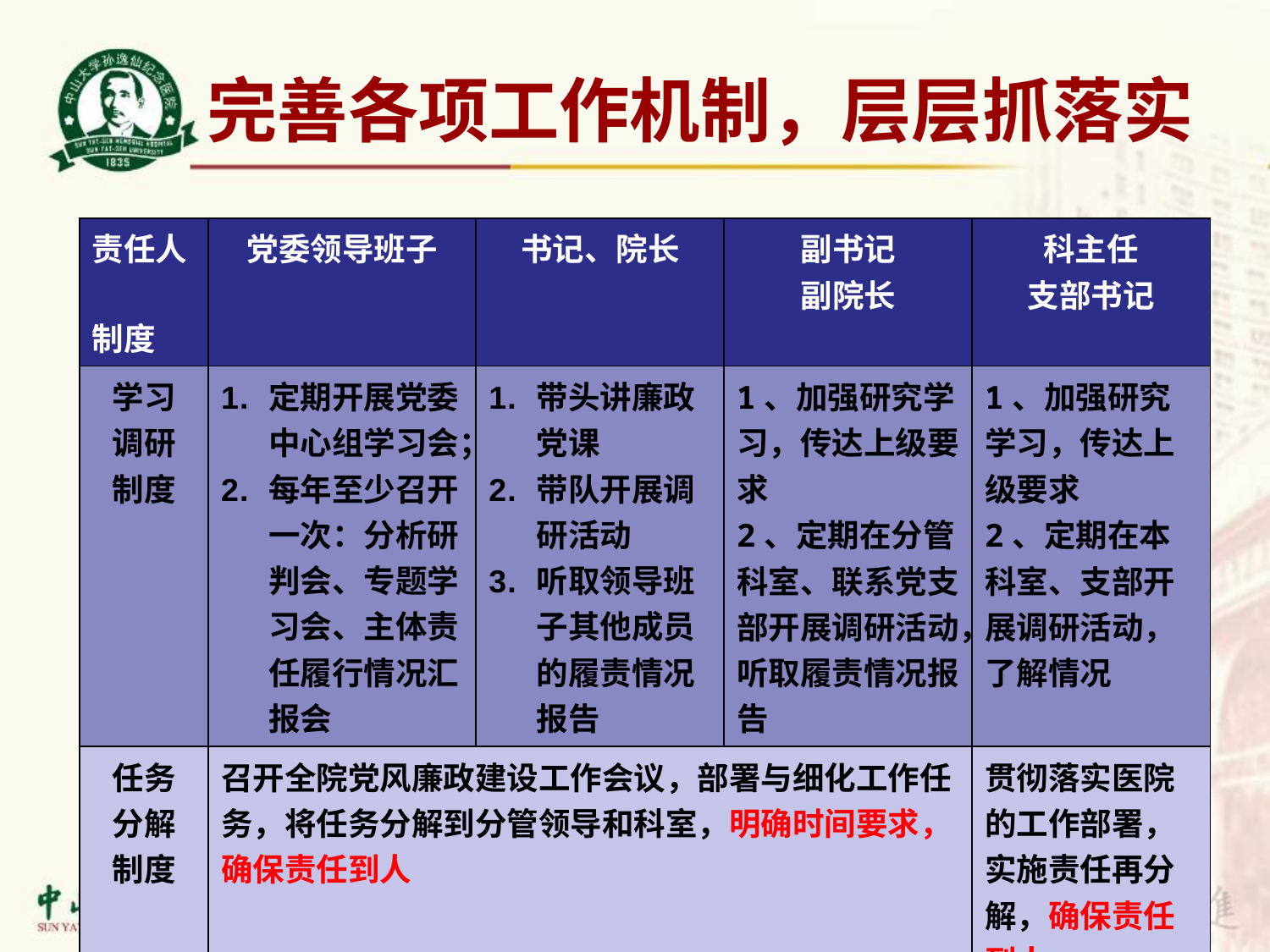

完善各项工作机制，层层抓落实
| 责任人 制度 | 党委领导班子 | 书记、院长 | 副书记 副院长 | 科主任 支部书记 |
| --- | --- | --- | --- | --- |
| 学习 调研 制度 | 定期开展党委中心组学习会； 每年至少召开一次：分析研判会、专题学习会、主体责任履行情况汇报会 | 带头讲廉政党课 带队开展调研活动 听取领导班子其他成员的履责情况报告 | 1、加强研究学习，传达上级要求 2、定期在分管科室、联系党支部开展调研活动，听取履责情况报告 | 1、加强研究学习，传达上级要求 2、定期在本科室、支部开展调研活动，了解情况 |
| 任务 分解 制度 | 召开全院党风廉政建设工作会议，部署与细化工作任务，将任务分解到分管领导和科室，明确时间要求，确保责任到人 |  |  | 贯彻落实医院的工作部署，实施责任再分解，确保责任到人 |